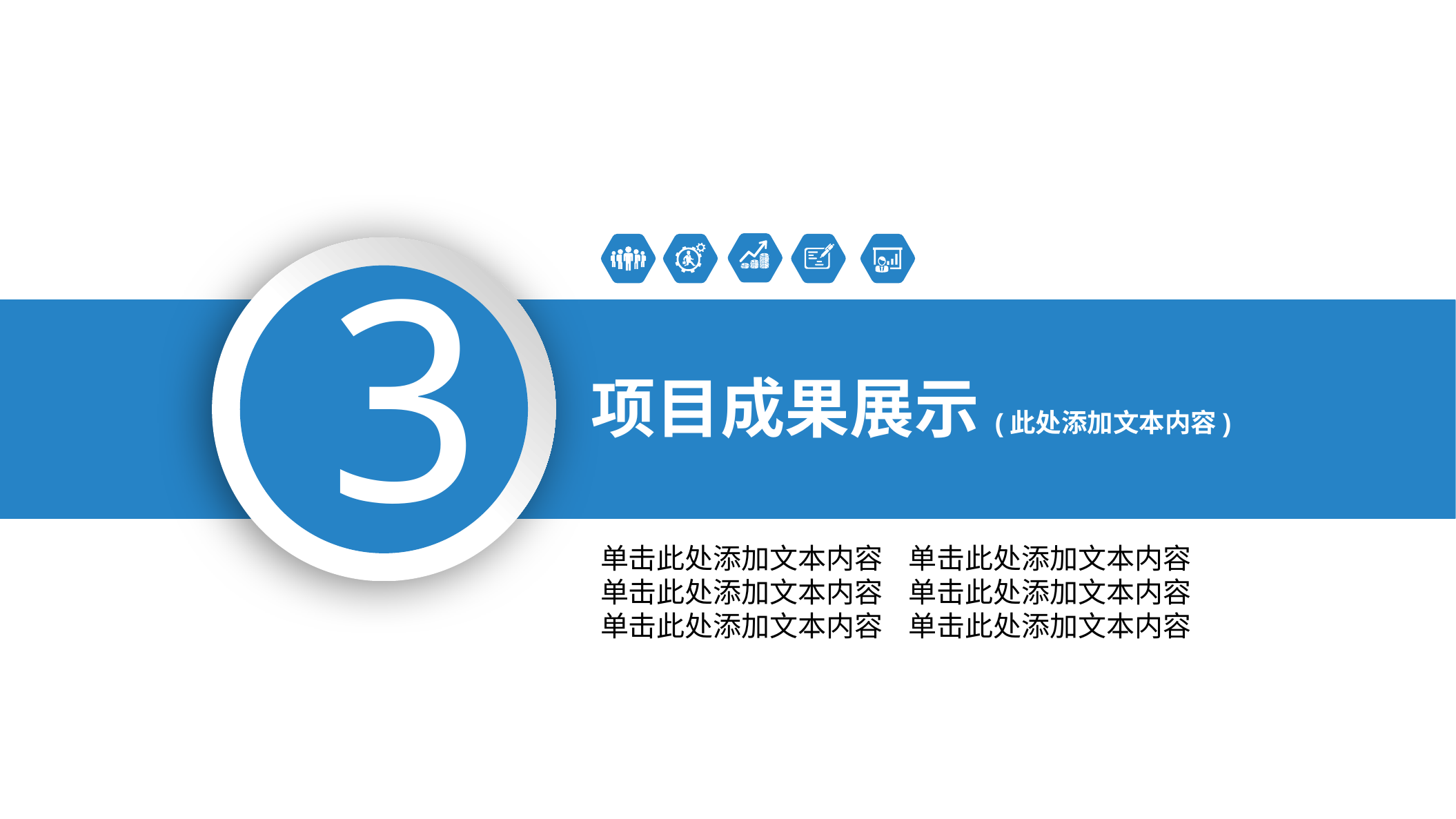

3

项目成果展示(此处添加文本内容)
单击此处添加文本内容    单击此处添加文本内容
单击此处添加文本内容    单击此处添加文本内容
单击此处添加文本内容    单击此处添加文本内容